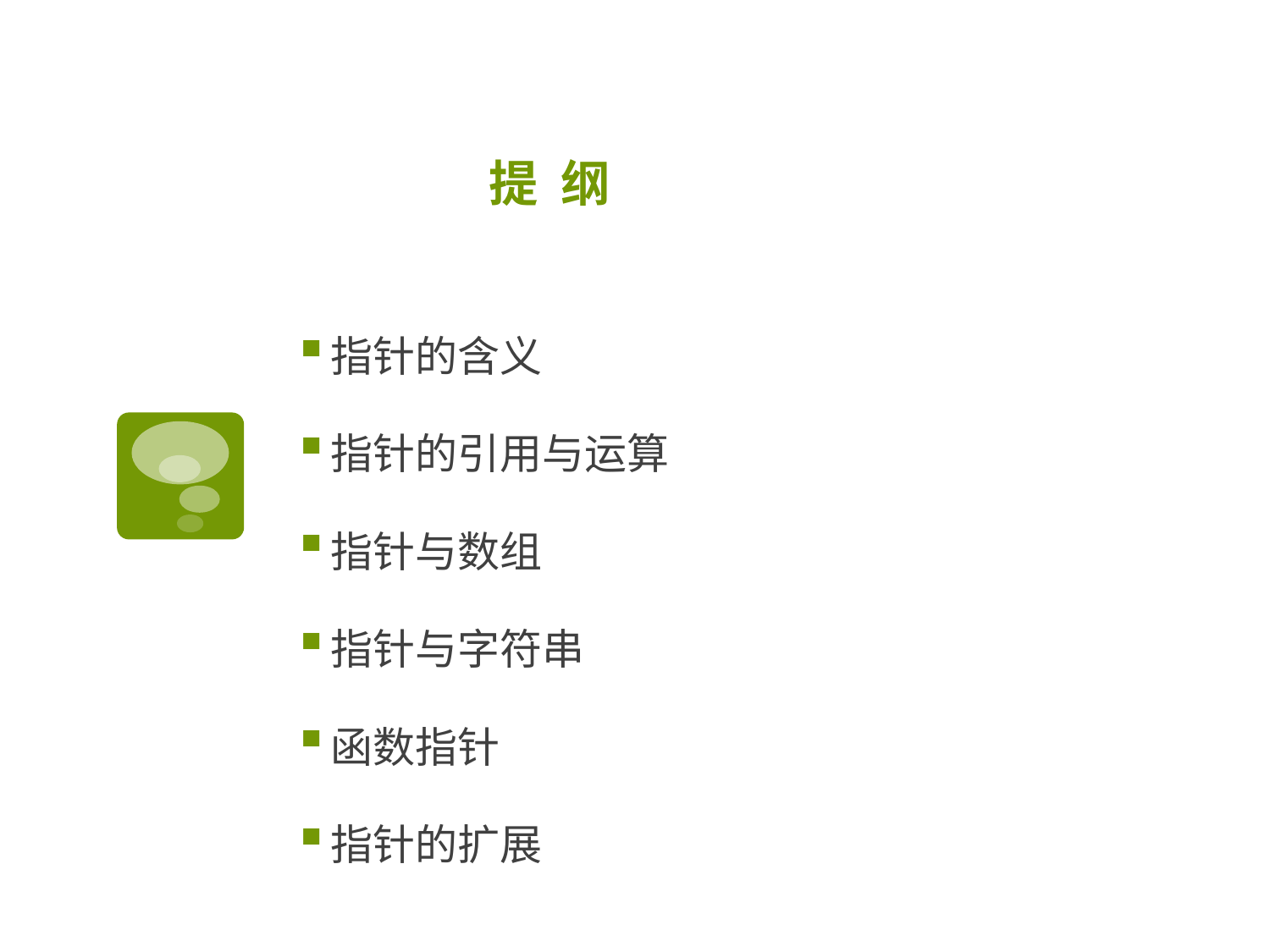

# 提  纲
指针的含义
指针的引用与运算
指针与数组
指针与字符串
函数指针
指针的扩展